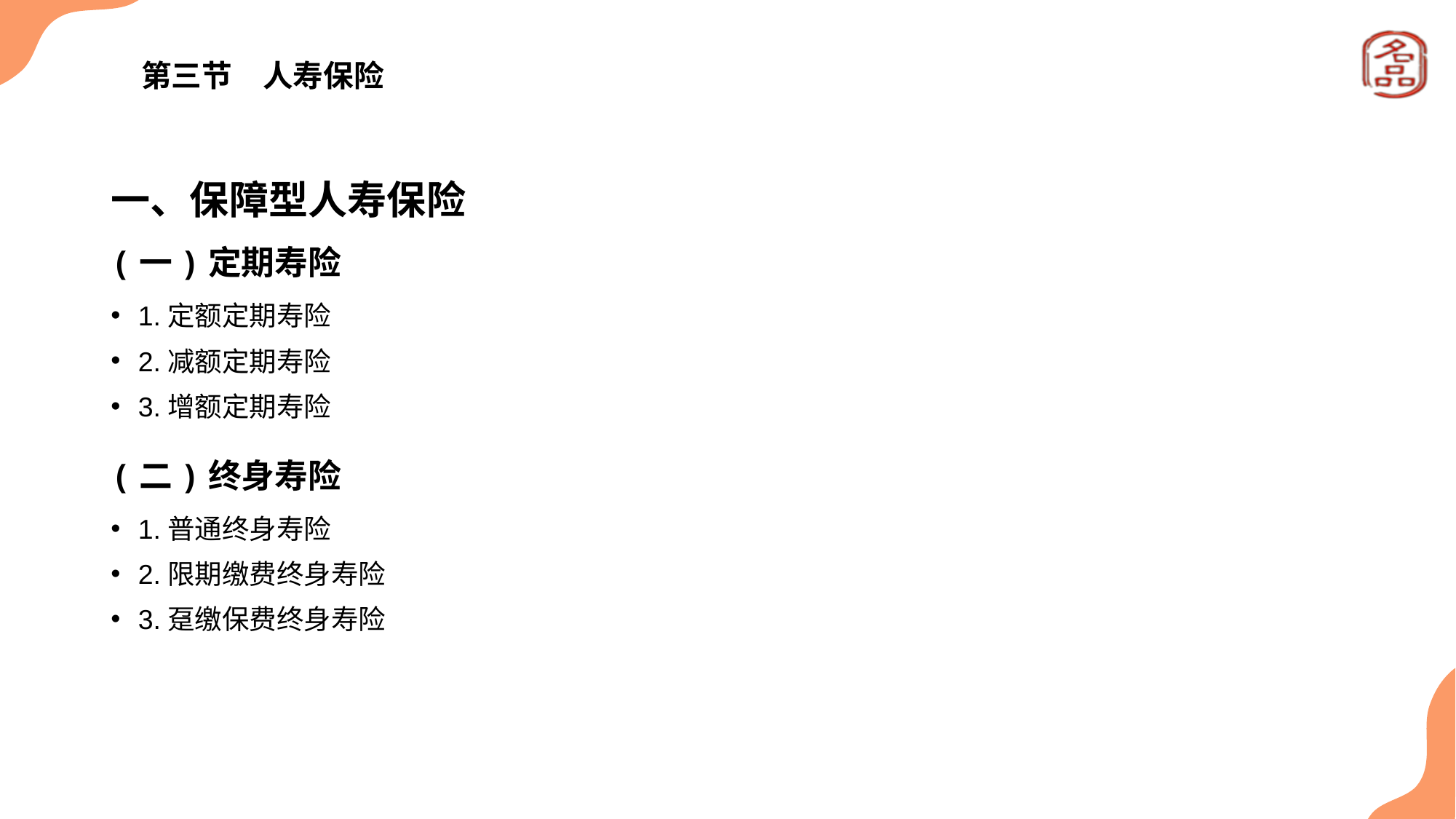

# 第三节　人寿保险
一、保障型人寿保险
(一)定期寿险
1.定额定期寿险
2.减额定期寿险
3.增额定期寿险
(二)终身寿险
1.普通终身寿险
2.限期缴费终身寿险
3.趸缴保费终身寿险